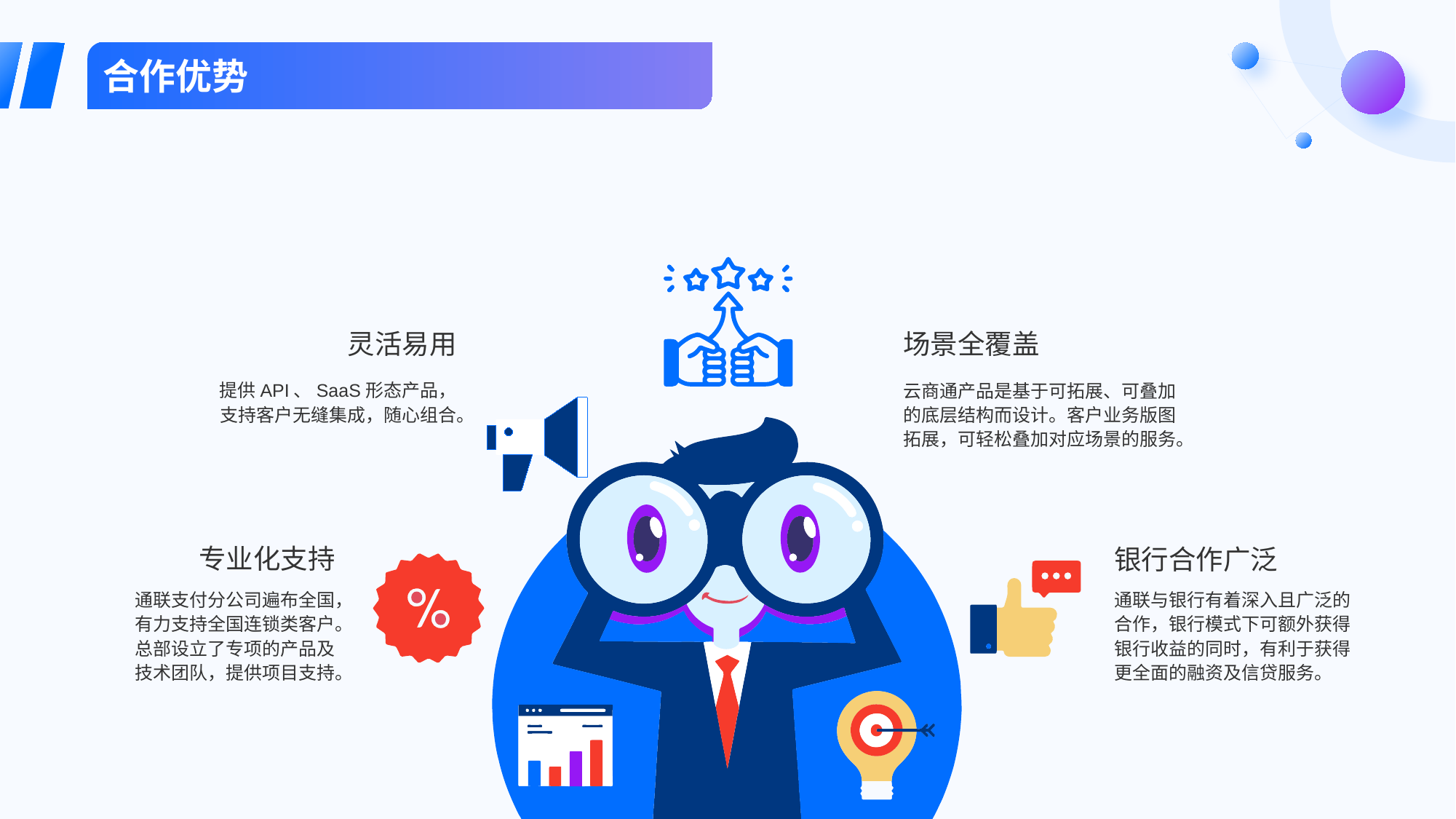

合作优势

灵活易用
场景全覆盖
提供API、SaaS形态产品，支持客户无缝集成，随心组合。
云商通产品是基于可拓展、可叠加的底层结构而设计。客户业务版图拓展，可轻松叠加对应场景的服务。

专业化支持
银行合作广泛

通联支付分公司遍布全国，有力支持全国连锁类客户。总部设立了专项的产品及技术团队，提供项目支持。
通联与银行有着深入且广泛的合作，银行模式下可额外获得银行收益的同时，有利于获得更全面的融资及信贷服务。